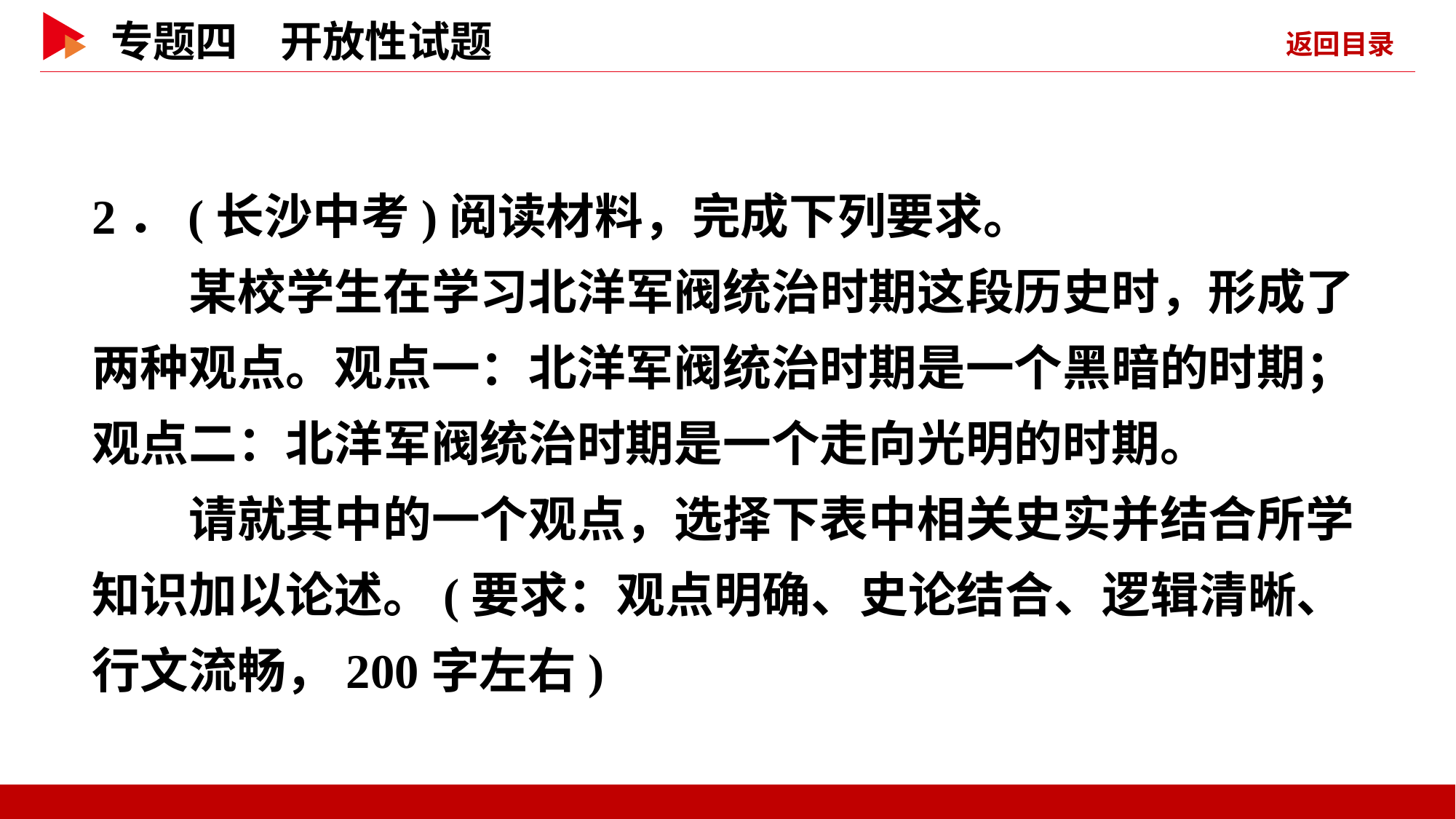

2．(长沙中考)阅读材料，完成下列要求。
　　某校学生在学习北洋军阀统治时期这段历史时，形成了两种观点。观点一：北洋军阀统治时期是一个黑暗的时期；观点二：北洋军阀统治时期是一个走向光明的时期。
　　请就其中的一个观点，选择下表中相关史实并结合所学知识加以论述。(要求：观点明确、史论结合、逻辑清晰、行文流畅，200字左右)